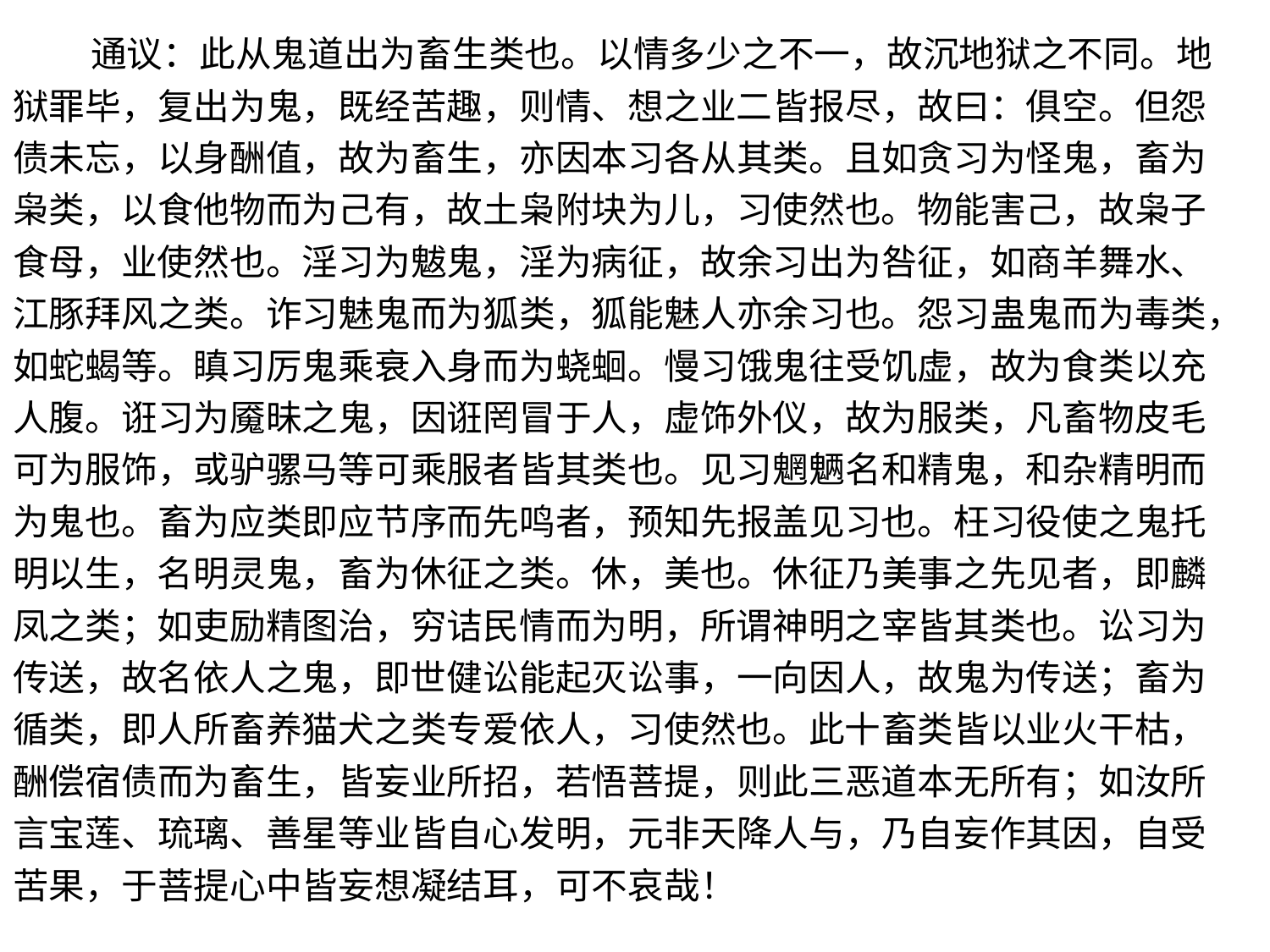

通议：此从鬼道出为畜生类也。以情多少之不一，故沉地狱之不同。地狱罪毕，复出为鬼，既经苦趣，则情、想之业二皆报尽，故曰：俱空。但怨债未忘，以身酬值，故为畜生，亦因本习各从其类。且如贪习为怪鬼，畜为枭类，以食他物而为己有，故土枭附块为儿，习使然也。物能害己，故枭子食母，业使然也。淫习为魃鬼，淫为病征，故余习出为咎征，如商羊舞水、江豚拜风之类。诈习魅鬼而为狐类，狐能魅人亦余习也。怨习蛊鬼而为毒类，如蛇蝎等。瞋习厉鬼乘衰入身而为蛲蛔。慢习饿鬼往受饥虚，故为食类以充人腹。诳习为魇昧之鬼，因诳罔冒于人，虚饰外仪，故为服类，凡畜物皮毛可为服饰，或驴骡马等可乘服者皆其类也。见习魍魉名和精鬼，和杂精明而为鬼也。畜为应类即应节序而先鸣者，预知先报盖见习也。枉习役使之鬼托明以生，名明灵鬼，畜为休征之类。休，美也。休征乃美事之先见者，即麟凤之类；如吏励精图治，穷诘民情而为明，所谓神明之宰皆其类也。讼习为传送，故名依人之鬼，即世健讼能起灭讼事，一向因人，故鬼为传送；畜为循类，即人所畜养猫犬之类专爱依人，习使然也。此十畜类皆以业火干枯，酬偿宿债而为畜生，皆妄业所招，若悟菩提，则此三恶道本无所有；如汝所言宝莲、琉璃、善星等业皆自心发明，元非天降人与，乃自妄作其因，自受苦果，于菩提心中皆妄想凝结耳，可不哀哉！